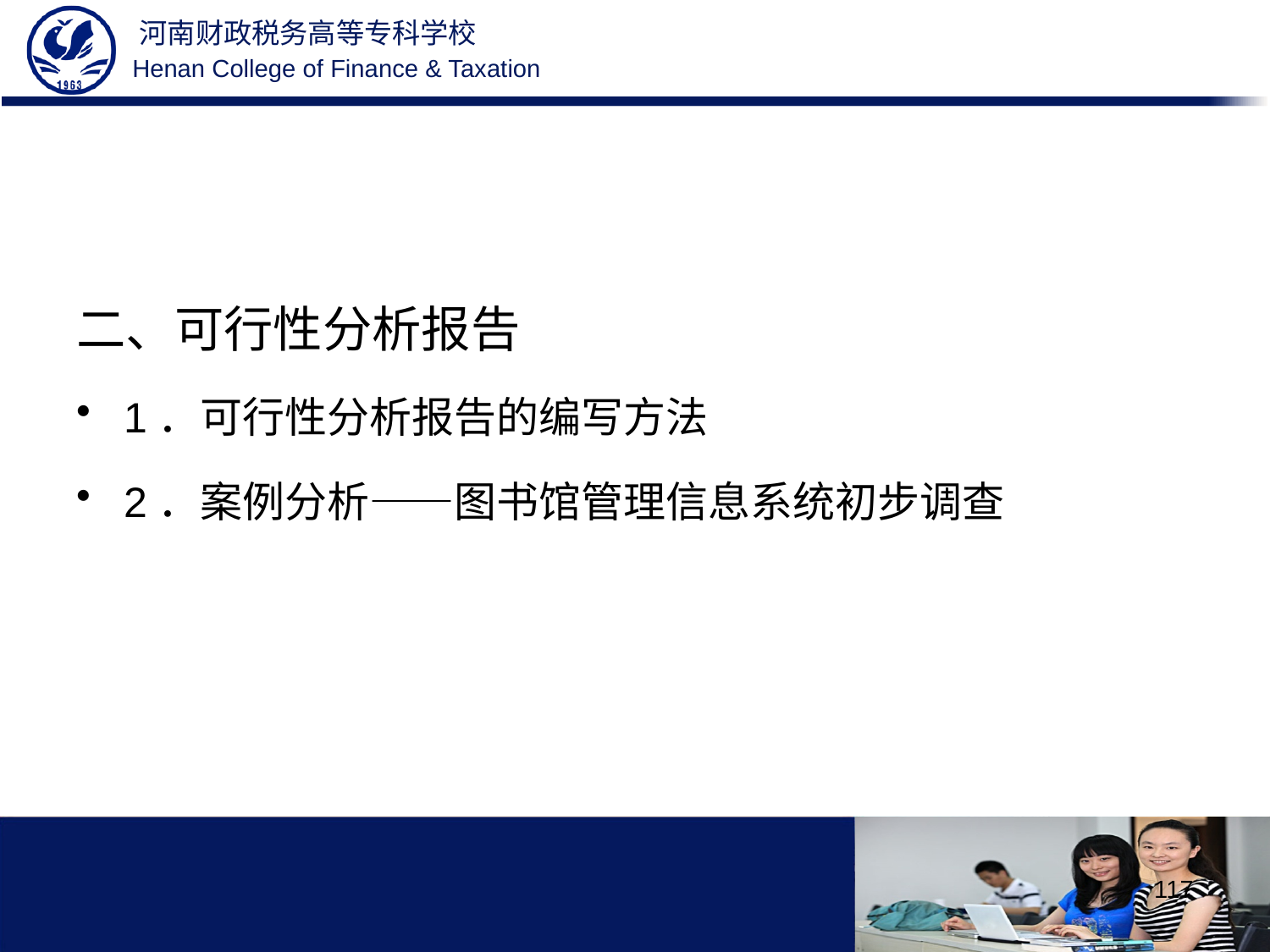

二、可行性分析报告
1．可行性分析报告的编写方法
2．案例分析——图书馆管理信息系统初步调查

117